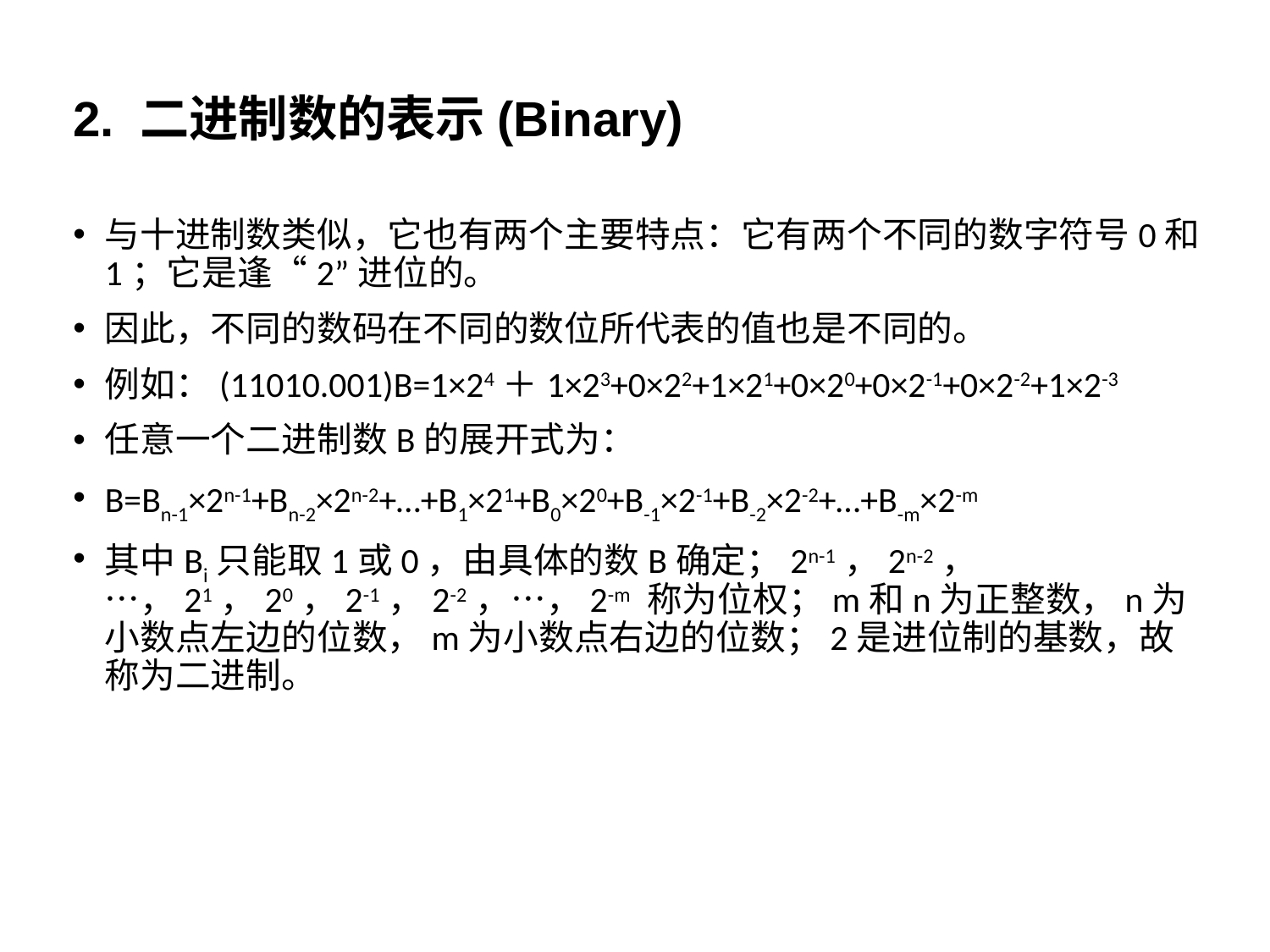

# 2. 二进制数的表示(Binary)
与十进制数类似，它也有两个主要特点：它有两个不同的数字符号0和1；它是逢“2”进位的。
因此，不同的数码在不同的数位所代表的值也是不同的。
例如：(11010.001)B=1×24＋1×23+0×22+1×21+0×20+0×2-1+0×2-2+1×2-3
任意一个二进制数B的展开式为：
B=Bn-1×2n-1+Bn-2×2n-2+…+B1×21+B0×20+B-1×2-1+B-2×2-2+…+B-m×2-m
其中Bi只能取1或0，由具体的数B确定；2n-1，2n-2，…，21，20，2-1，2-2，…，2-m 称为位权；m和n为正整数，n为小数点左边的位数，m为小数点右边的位数；2是进位制的基数，故称为二进制。